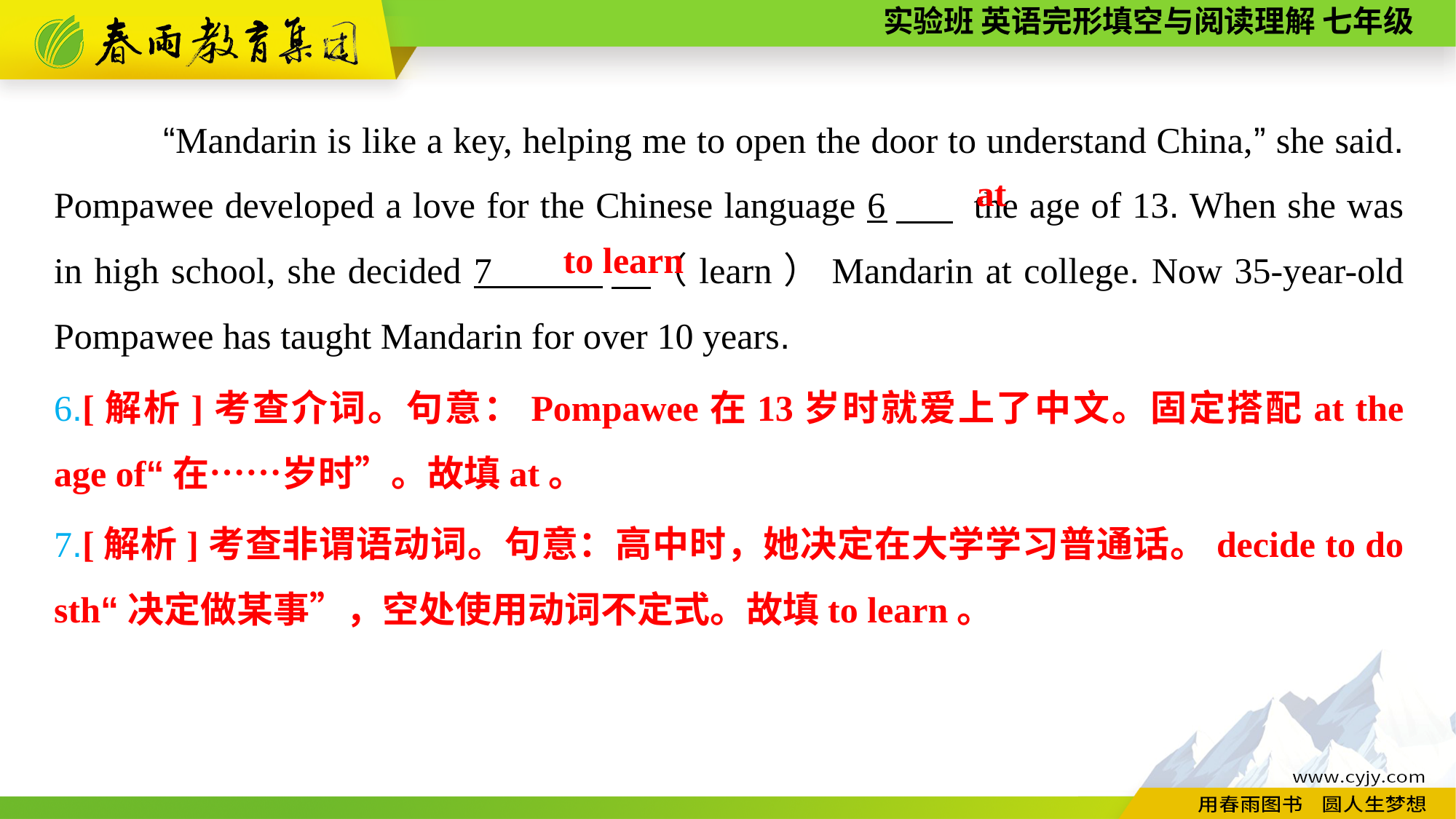

“Mandarin is like a key, helping me to open the door to understand China,” she said. Pompawee developed a love for the Chinese language 6　   the age of 13. When she was in high school, she decided 7         　（learn）Mandarin at college. Now 35-year-old Pompawee has taught Mandarin for over 10 years.
at
to learn
6.[解析]考查介词。句意：Pompawee在13岁时就爱上了中文。固定搭配at the age of“在……岁时”。故填at。
7.[解析]考查非谓语动词。句意：高中时，她决定在大学学习普通话。decide to do sth“决定做某事”，空处使用动词不定式。故填to learn。